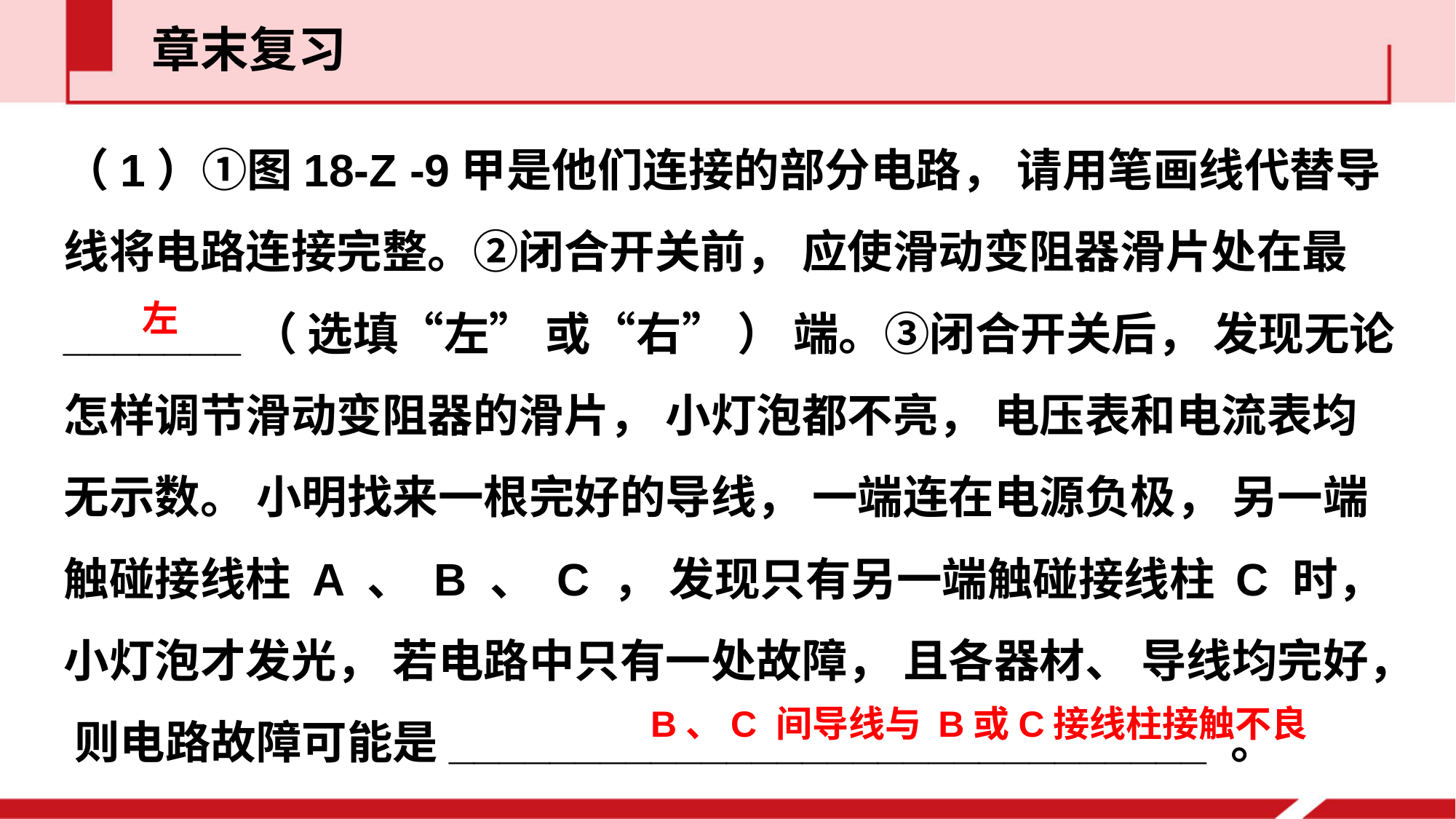

章末复习
（1）①图18-Z -9甲是他们连接的部分电路， 请用笔画线代替导线将电路连接完整。②闭合开关前， 应使滑动变阻器滑片处在最_______（ 选填“左” 或“右” ） 端。③闭合开关后， 发现无论怎样调节滑动变阻器的滑片， 小灯泡都不亮， 电压表和电流表均无示数。 小明找来一根完好的导线， 一端连在电源负极， 另一端触碰接线柱 A 、 B 、 C ， 发现只有另一端触碰接线柱 C 时， 小灯泡才发光， 若电路中只有一处故障， 且各器材、 导线均完好， 则电路故障可能是______________________________ 。
左
B、C 间导线与 B或C接线柱接触不良